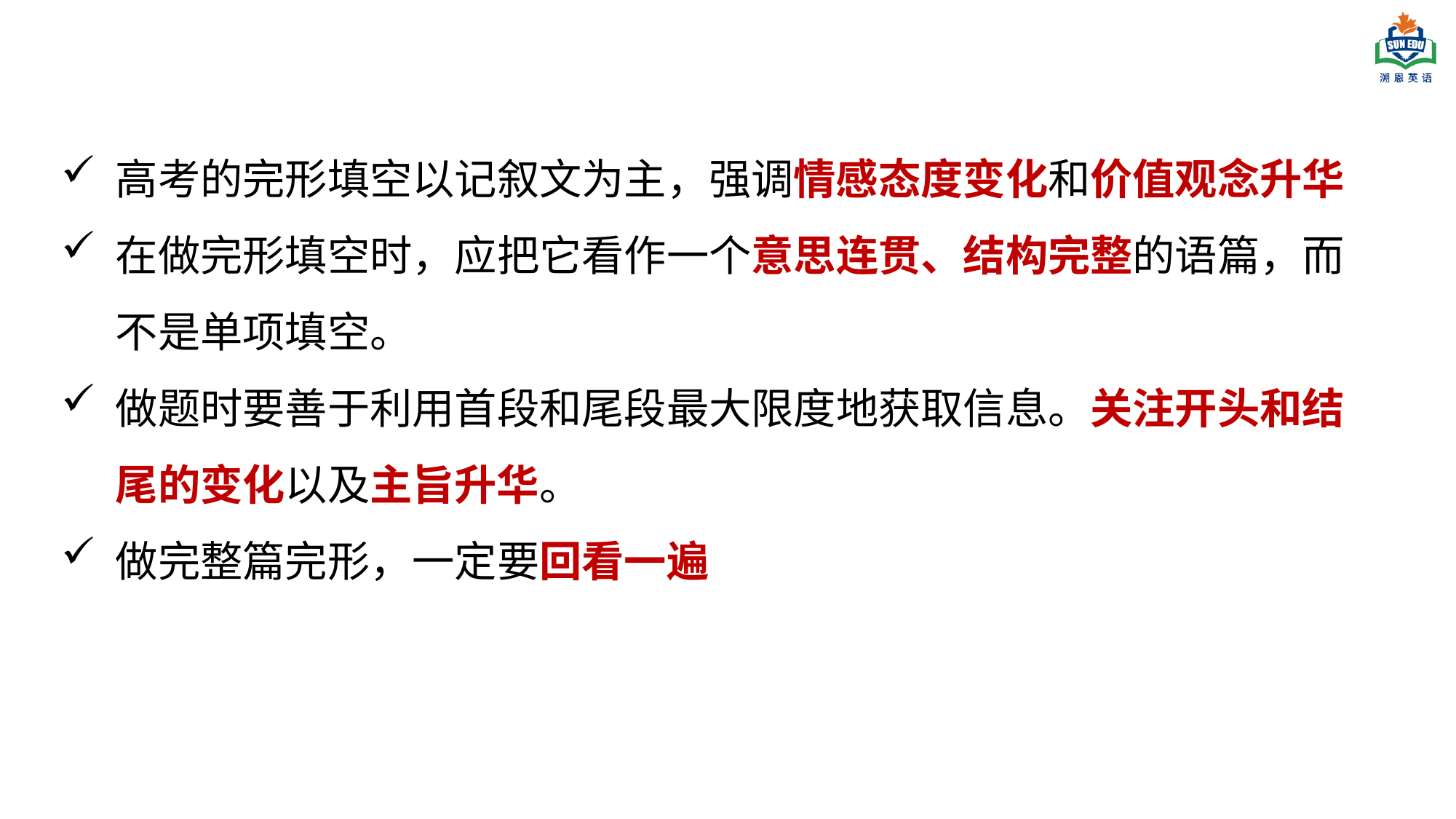

高考的完形填空以记叙文为主，强调情感态度变化和价值观念升华
在做完形填空时，应把它看作一个意思连贯、结构完整的语篇，而不是单项填空。
做题时要善于利用首段和尾段最大限度地获取信息。关注开头和结尾的变化以及主旨升华。
做完整篇完形，一定要回看一遍